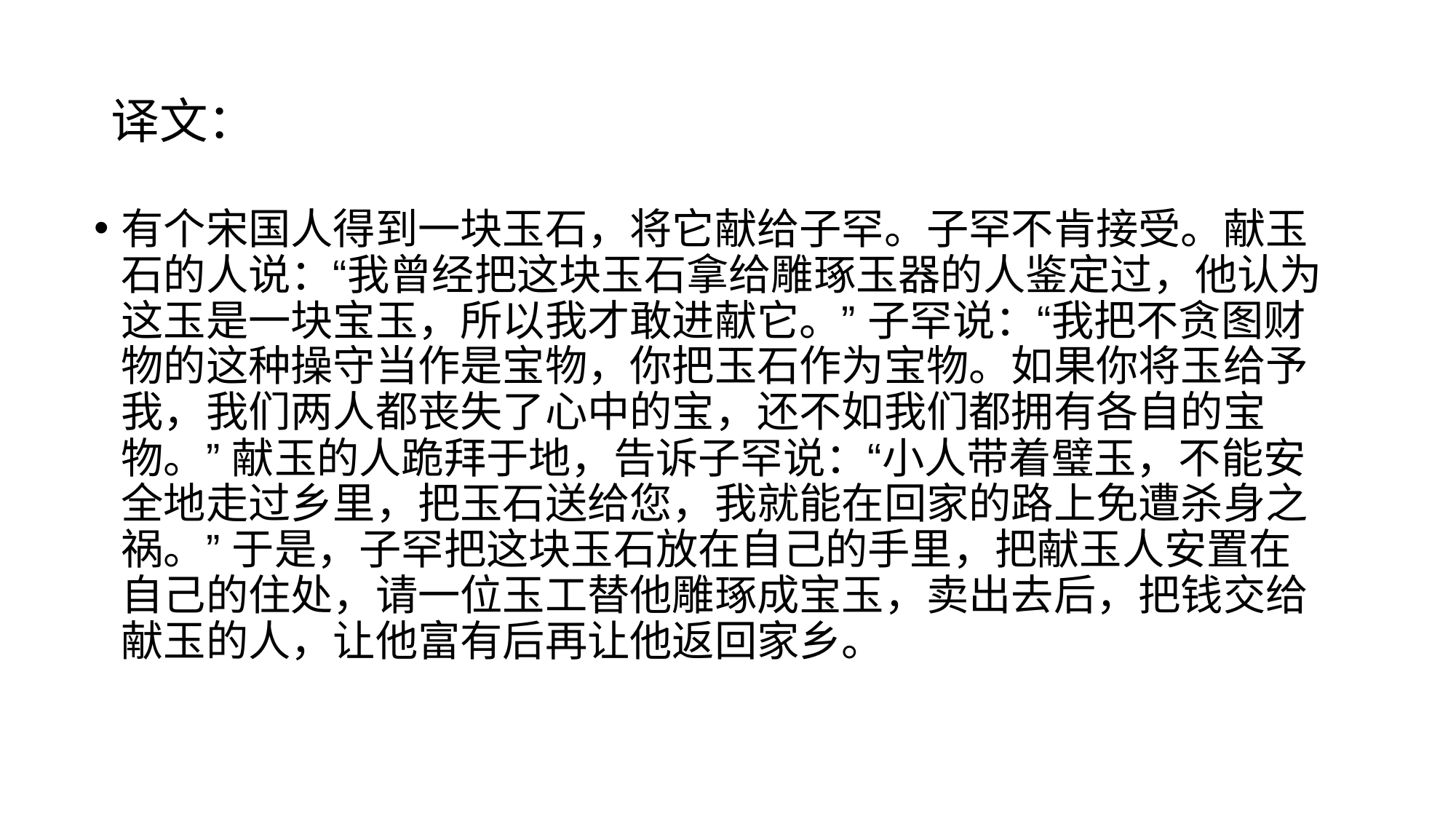

# 译文：
有个宋国人得到一块玉石，将它献给子罕。子罕不肯接受。献玉石的人说：“我曾经把这块玉石拿给雕琢玉器的人鉴定过，他认为这玉是一块宝玉，所以我才敢进献它。” 子罕说：“我把不贪图财物的这种操守当作是宝物，你把玉石作为宝物。如果你将玉给予我，我们两人都丧失了心中的宝，还不如我们都拥有各自的宝物。” 献玉的人跪拜于地，告诉子罕说：“小人带着璧玉，不能安全地走过乡里，把玉石送给您，我就能在回家的路上免遭杀身之祸。” 于是，子罕把这块玉石放在自己的手里，把献玉人安置在自己的住处，请一位玉工替他雕琢成宝玉，卖出去后，把钱交给献玉的人，让他富有后再让他返回家乡。